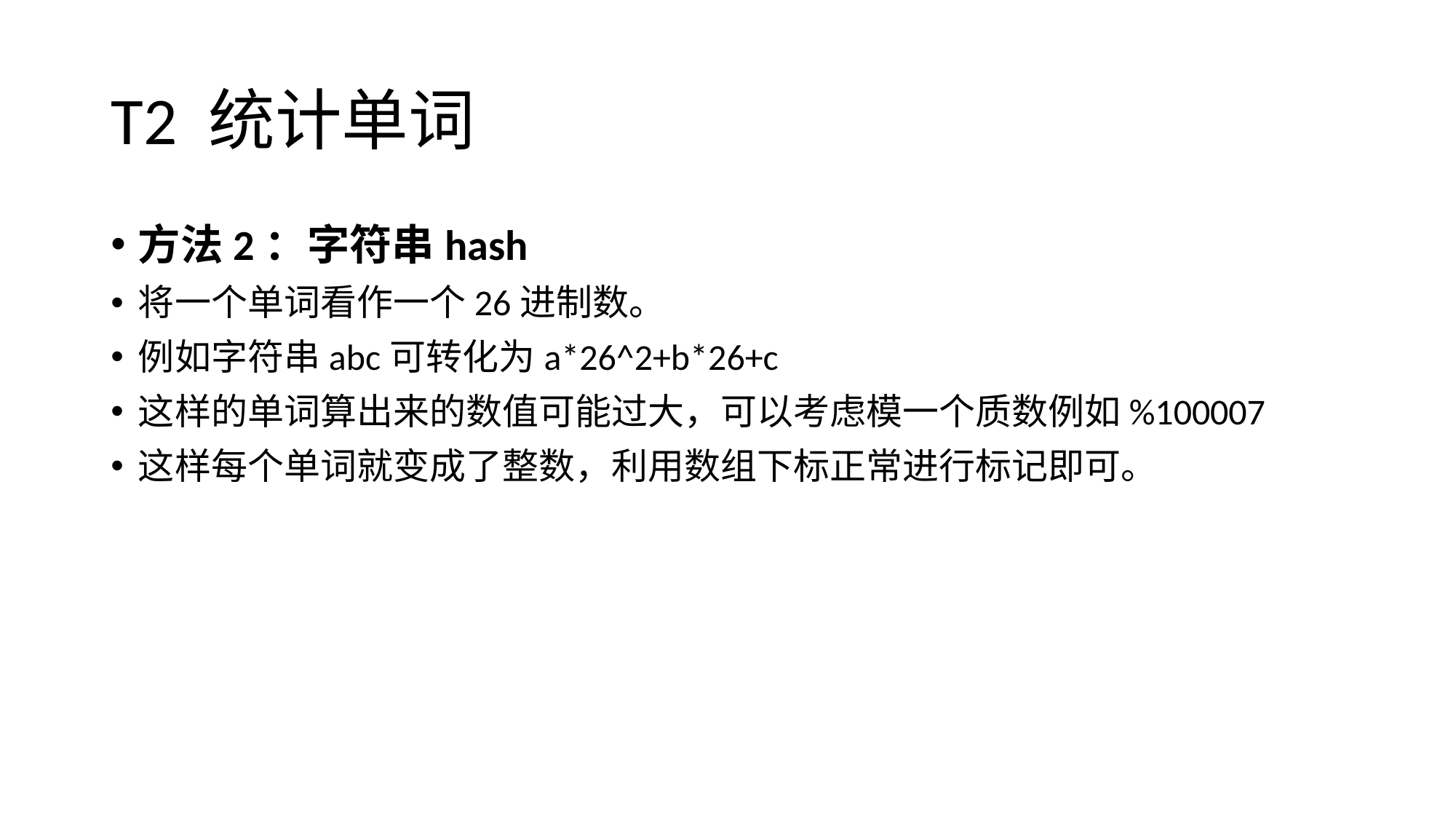

# T2 统计单词
方法2：字符串hash
将一个单词看作一个26进制数。
例如字符串abc可转化为a*26^2+b*26+c
这样的单词算出来的数值可能过大，可以考虑模一个质数例如%100007
这样每个单词就变成了整数，利用数组下标正常进行标记即可。